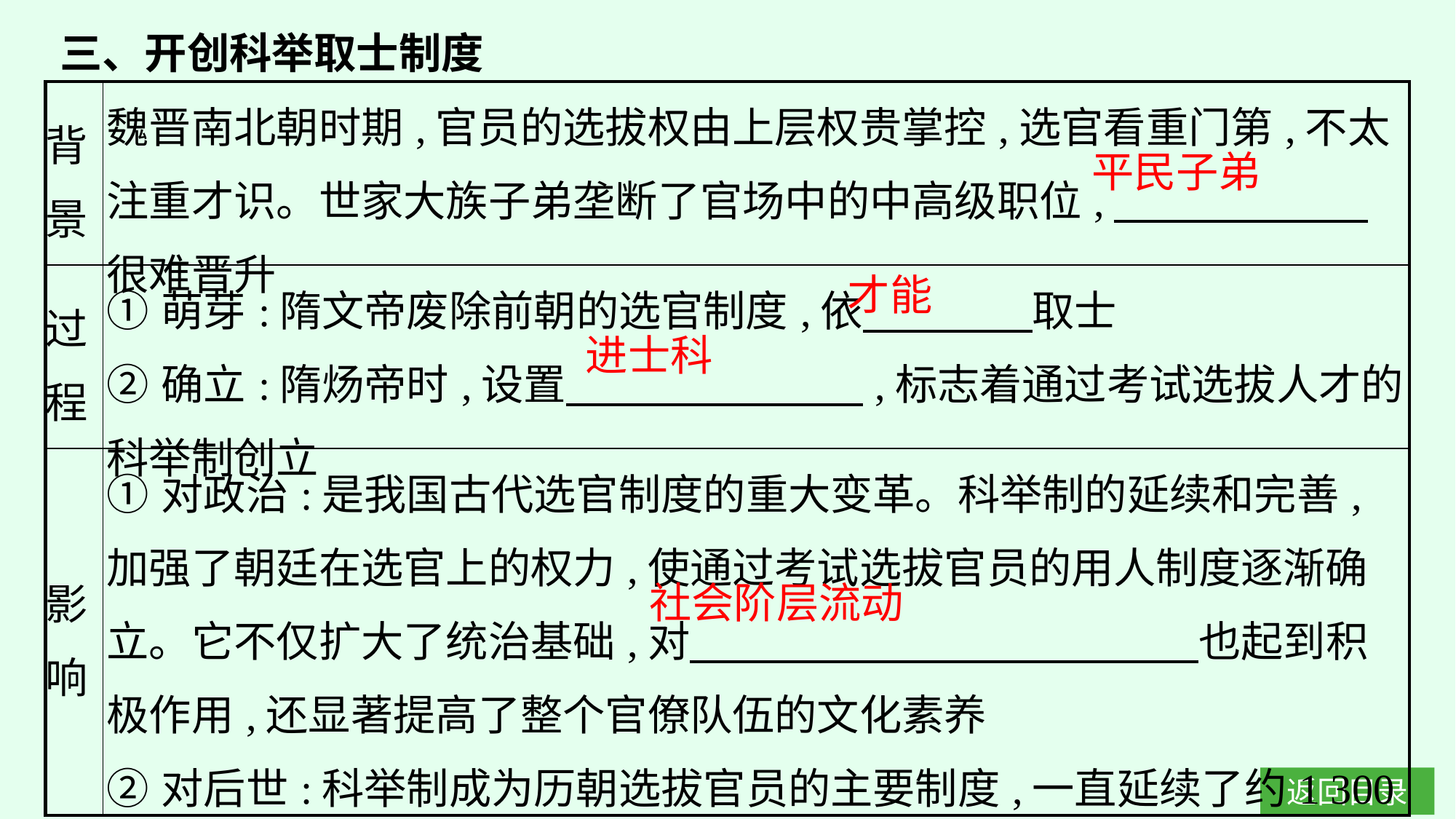

三、开创科举取士制度
| 背景 | 魏晋南北朝时期,官员的选拔权由上层权贵掌控,选官看重门第,不太注重才识。世家大族子弟垄断了官场中的中高级职位,　　　　　　很难晋升 |
| --- | --- |
| 过程 | ①萌芽:隋文帝废除前朝的选官制度,依　　　　取士  ②确立:隋炀帝时,设置　　　　　　　,标志着通过考试选拔人才的科举制创立 |
| 影响 | ①对政治:是我国古代选官制度的重大变革。科举制的延续和完善,加强了朝廷在选官上的权力,使通过考试选拔官员的用人制度逐渐确立。它不仅扩大了统治基础,对　　　　　　　　　　　　也起到积极作用,还显著提高了整个官僚队伍的文化素养  ②对后世:科举制成为历朝选拔官员的主要制度,一直延续了约1 300年 |
平民子弟
才能
进士科
社会阶层流动